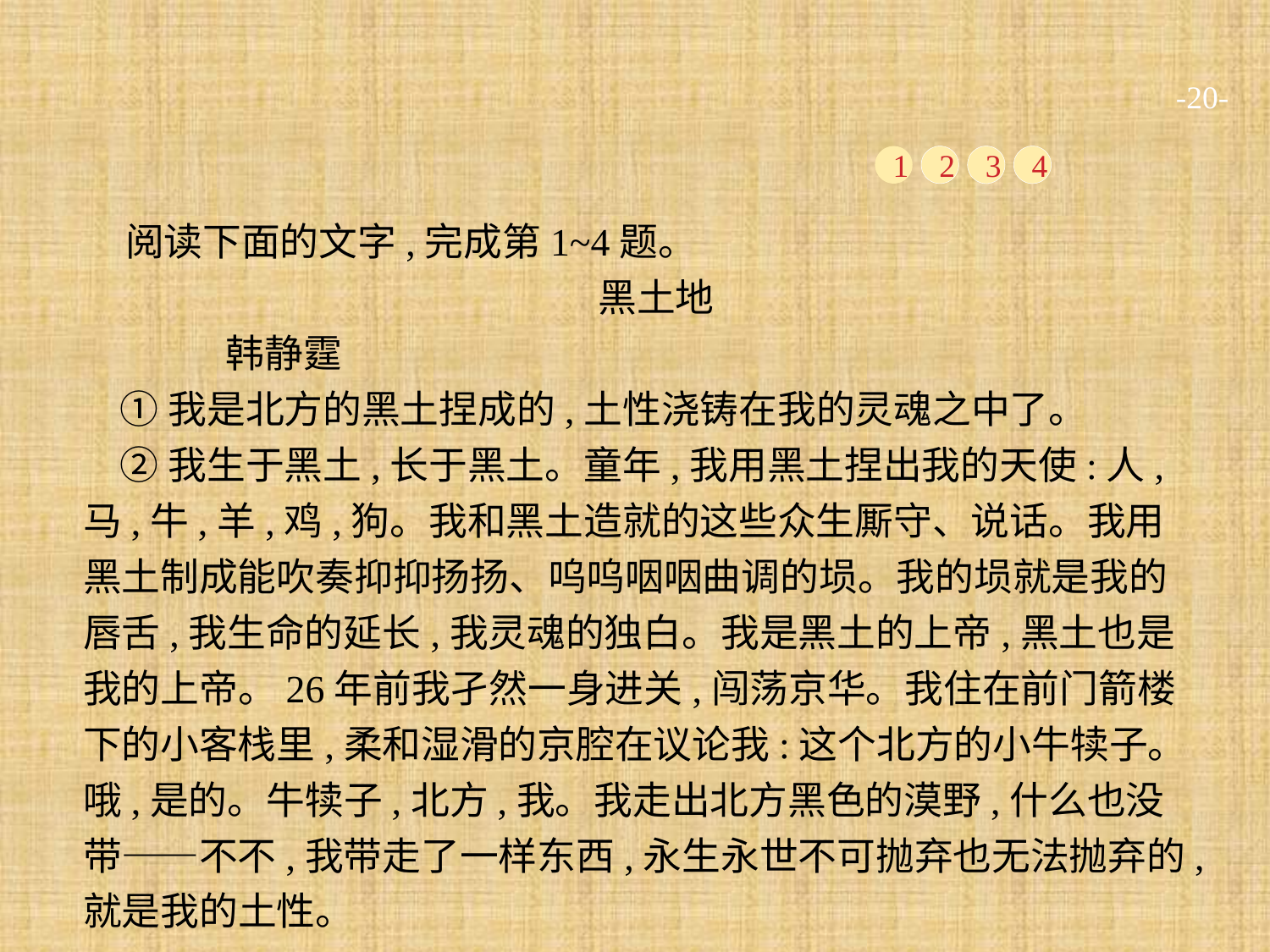

-20-
1
2
3
4
阅读下面的文字,完成第1~4题。
黑土地
	韩静霆
①我是北方的黑土捏成的,土性浇铸在我的灵魂之中了。
②我生于黑土,长于黑土。童年,我用黑土捏出我的天使:人,马,牛,羊,鸡,狗。我和黑土造就的这些众生厮守、说话。我用黑土制成能吹奏抑抑扬扬、呜呜咽咽曲调的埙。我的埙就是我的唇舌,我生命的延长,我灵魂的独白。我是黑土的上帝,黑土也是我的上帝。26年前我孑然一身进关,闯荡京华。我住在前门箭楼下的小客栈里,柔和湿滑的京腔在议论我:这个北方的小牛犊子。哦,是的。牛犊子,北方,我。我走出北方黑色的漠野,什么也没带——不不,我带走了一样东西,永生永世不可抛弃也无法抛弃的,就是我的土性。